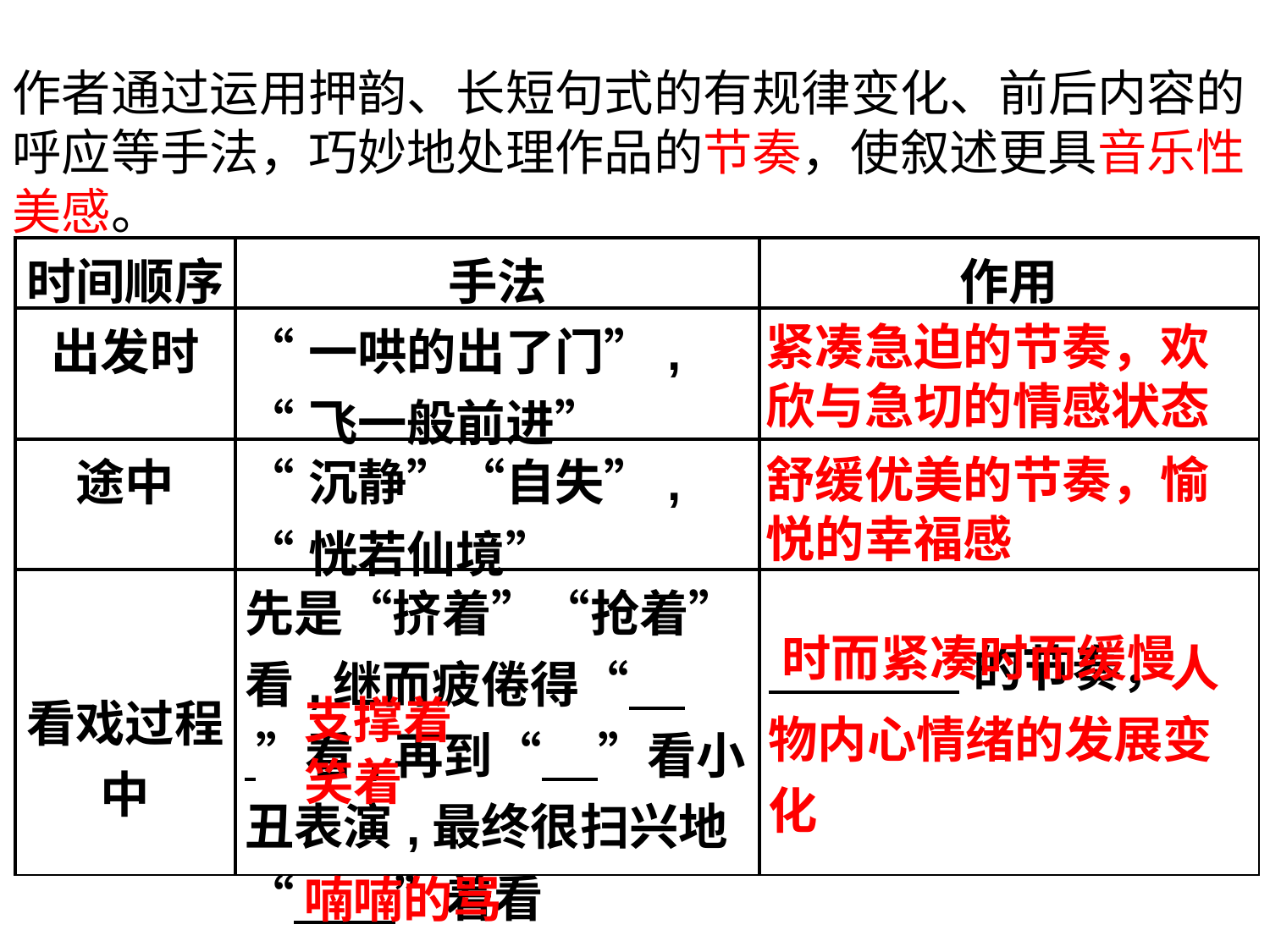

作者通过运用押韵、长短句式的有规律变化、前后内容的呼应等手法，巧妙地处理作品的节奏，使叙述更具音乐性美感。
| 时间顺序 | 手法 | 作用 |
| --- | --- | --- |
| 出发时 | “一哄的出了门”, “飞一般前进” |  |
| 途中 | “沉静”“自失”, “恍若仙境” |  |
| 看戏过程中 | 先是“挤着”“抢着”看,继而疲倦得“ ”看,再到“ ”看小丑表演,最终很扫兴地“ ”着看 | 的节奏，人物内心情绪的发展变化 |
紧凑急迫的节奏，欢欣与急切的情感状态
舒缓优美的节奏，愉悦的幸福感
时而紧凑时而缓慢
支撑着
笑着
喃喃的骂